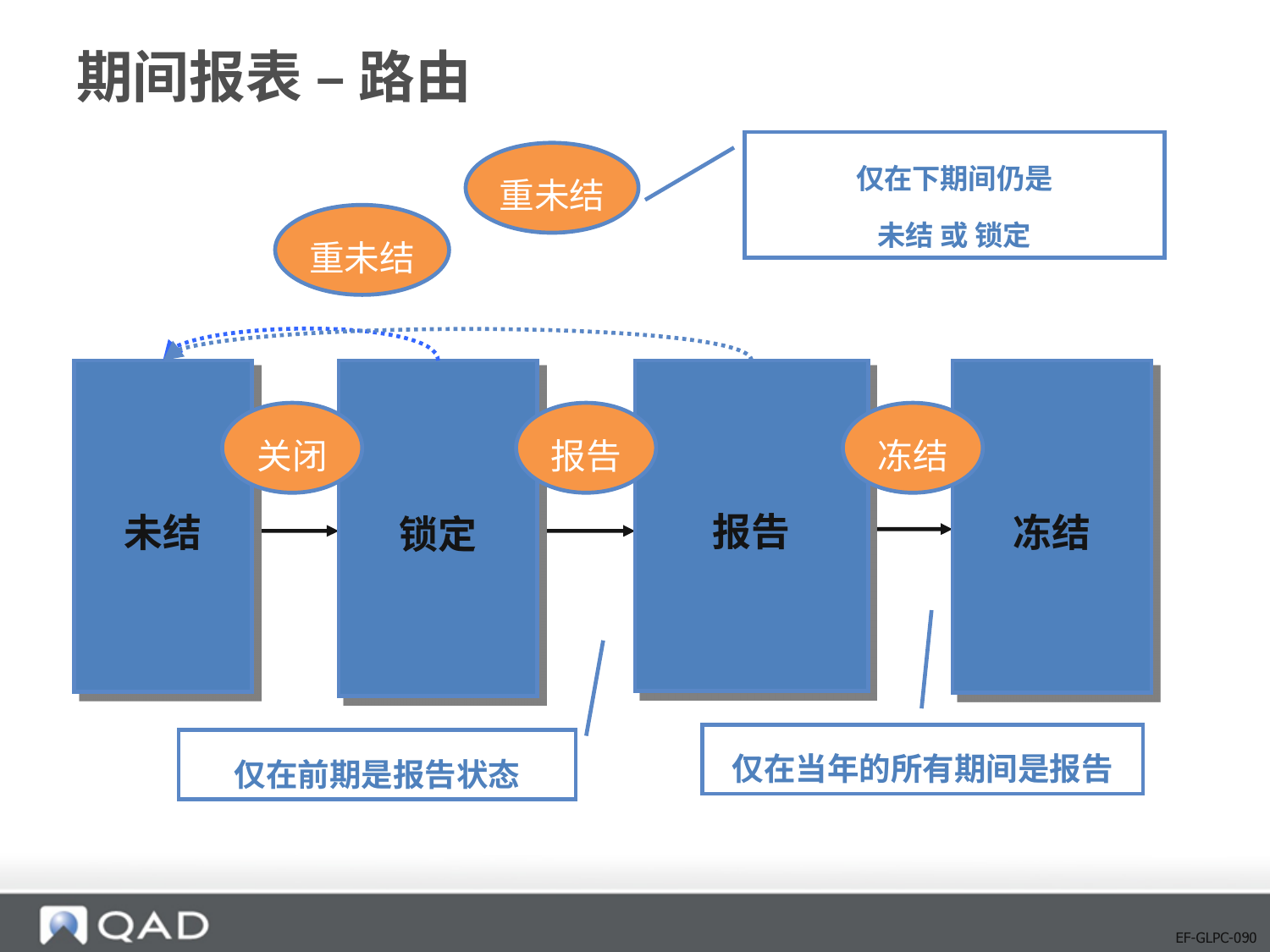

# 期间报表 – 路由
仅在下期间仍是
未结 或 锁定
重未结
重未结

未结
锁定
报告
冻结
关闭
报告
冻结

仅在当年的所有期间是报告
仅在前期是报告状态
EF-GLPC-090